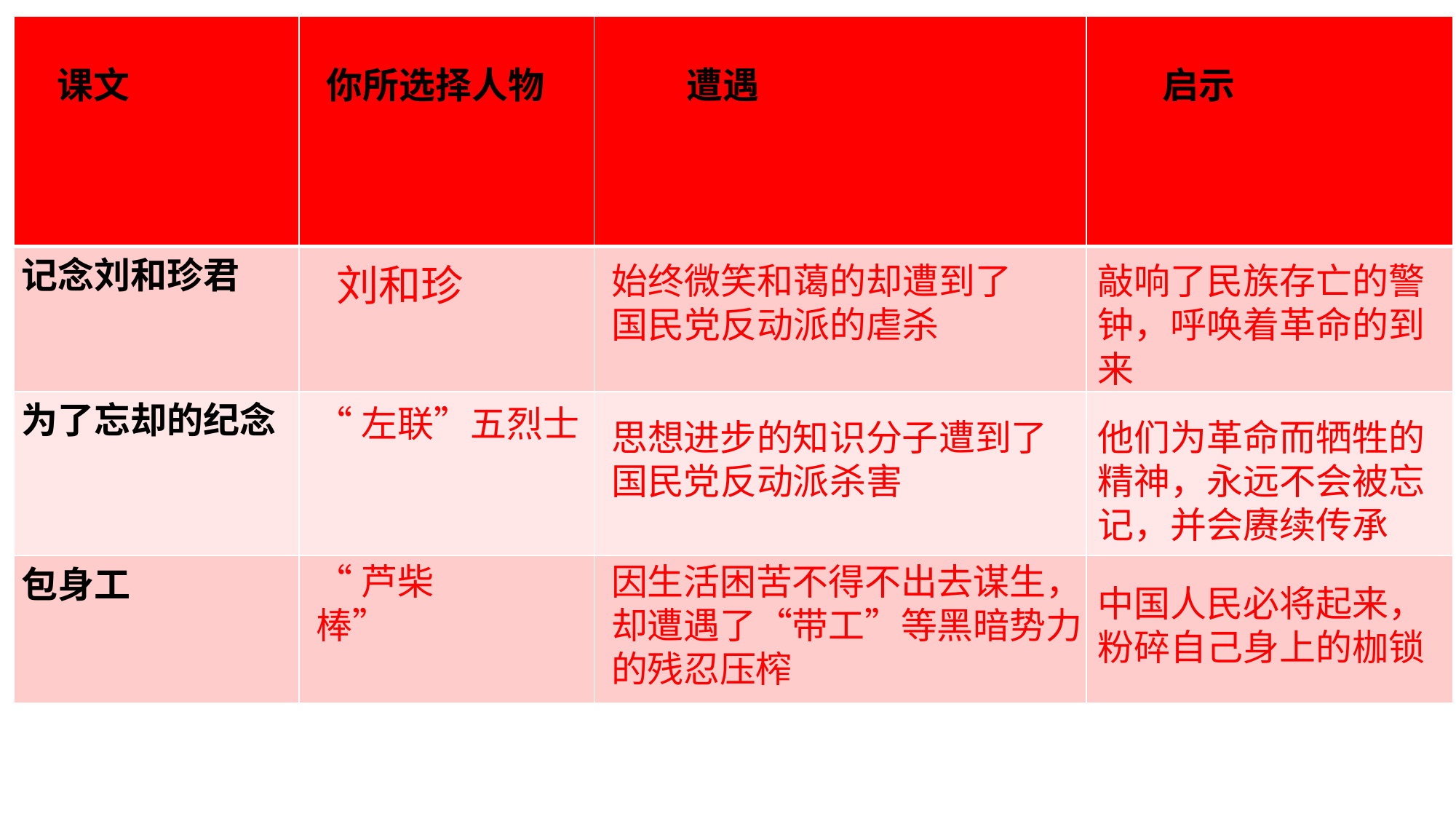

| 课文 | 你所选择人物 | 遭遇 | 启示 |
| --- | --- | --- | --- |
| 记念刘和珍君 |  |  |  |
| 为了忘却的纪念 |  |  |  |
| 包身工 |  |  |  |
#
刘和珍
始终微笑和蔼的却遭到了国民党反动派的虐杀
敲响了民族存亡的警钟，呼唤着革命的到来
“左联”五烈士
思想进步的知识分子遭到了国民党反动派杀害
他们为革命而牺牲的精神，永远不会被忘记，并会赓续传承
“芦柴棒”
因生活困苦不得不出去谋生，却遭遇了“带工”等黑暗势力的残忍压榨
中国人民必将起来，粉碎自己身上的枷锁